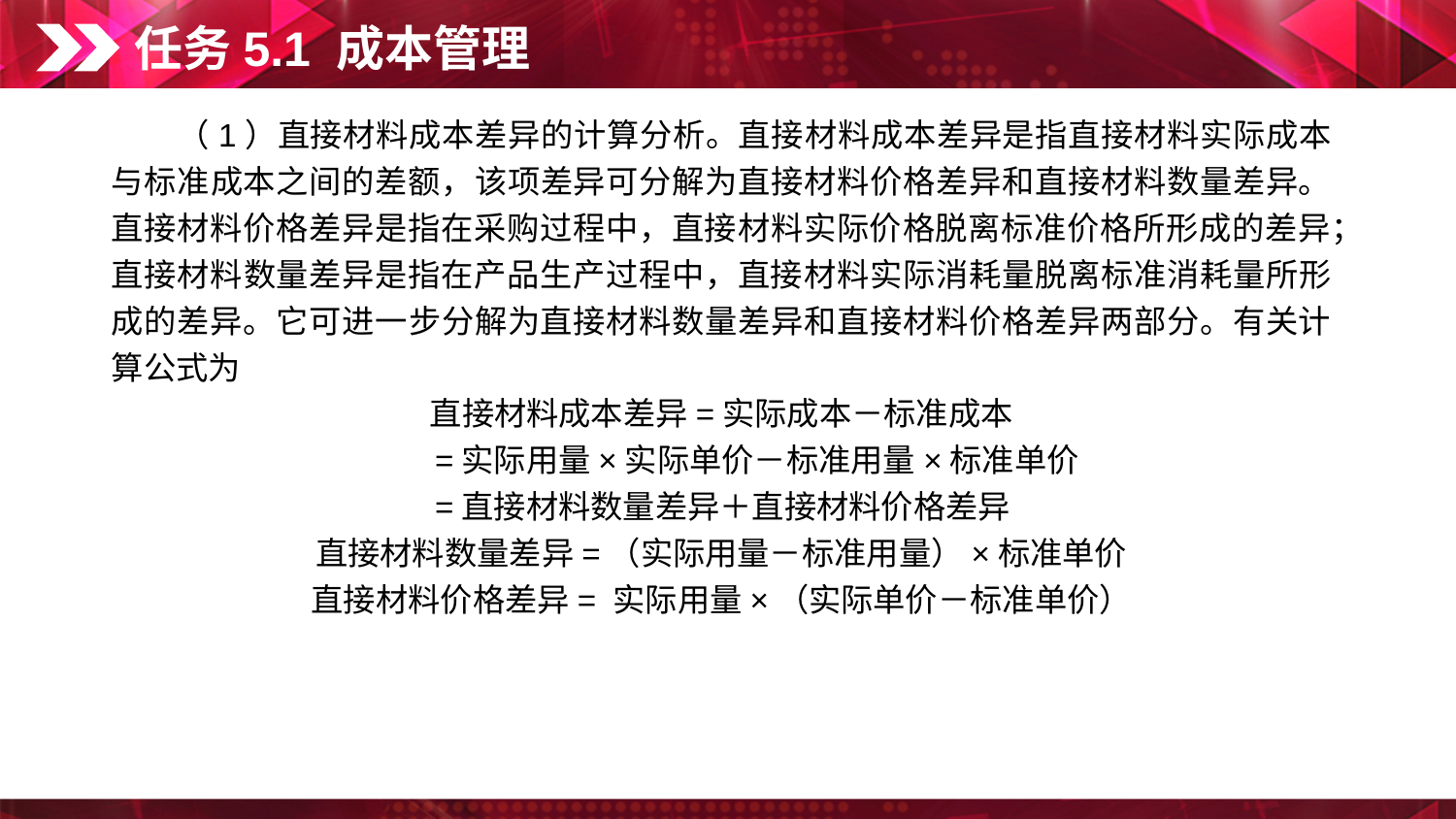

任务5.1 成本管理

　　（1）直接材料成本差异的计算分析。直接材料成本差异是指直接材料实际成本与标准成本之间的差额，该项差异可分解为直接材料价格差异和直接材料数量差异。直接材料价格差异是指在采购过程中，直接材料实际价格脱离标准价格所形成的差异；直接材料数量差异是指在产品生产过程中，直接材料实际消耗量脱离标准消耗量所形成的差异。它可进一步分解为直接材料数量差异和直接材料价格差异两部分。有关计算公式为
直接材料成本差异=实际成本－标准成本
                                    =实际用量×实际单价－标准用量×标准单价
                                    =直接材料数量差异＋直接材料价格差异
直接材料数量差异=（实际用量－标准用量）×标准单价
直接材料价格差异= 实际用量×（实际单价－标准单价）